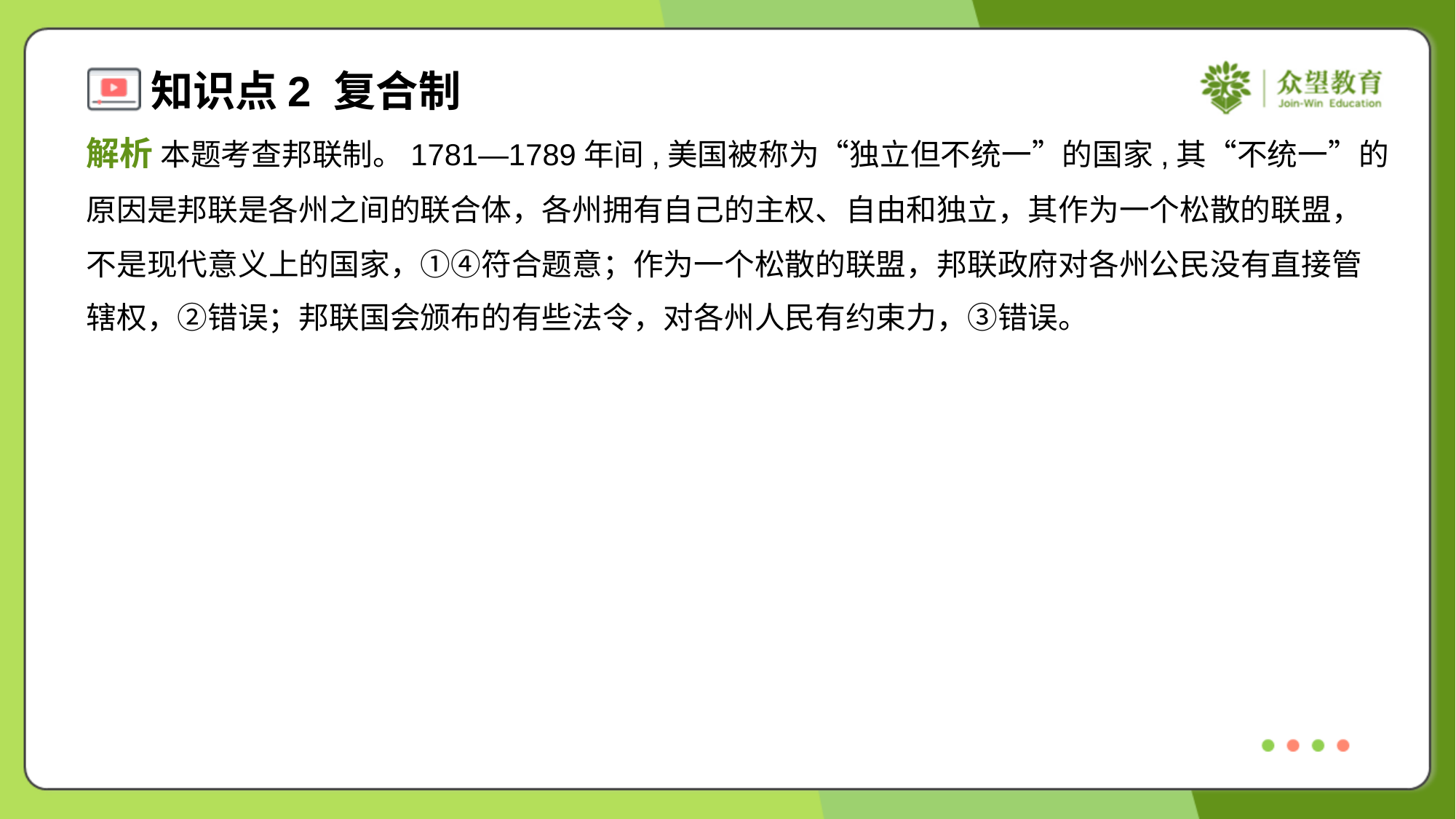

解析 本题考查邦联制。1781—1789年间,美国被称为“独立但不统一”的国家,其“不统一”的
原因是邦联是各州之间的联合体，各州拥有自己的主权、自由和独立，其作为一个松散的联盟，
不是现代意义上的国家，①④符合题意；作为一个松散的联盟，邦联政府对各州公民没有直接管
辖权，②错误；邦联国会颁布的有些法令，对各州人民有约束力，③错误。